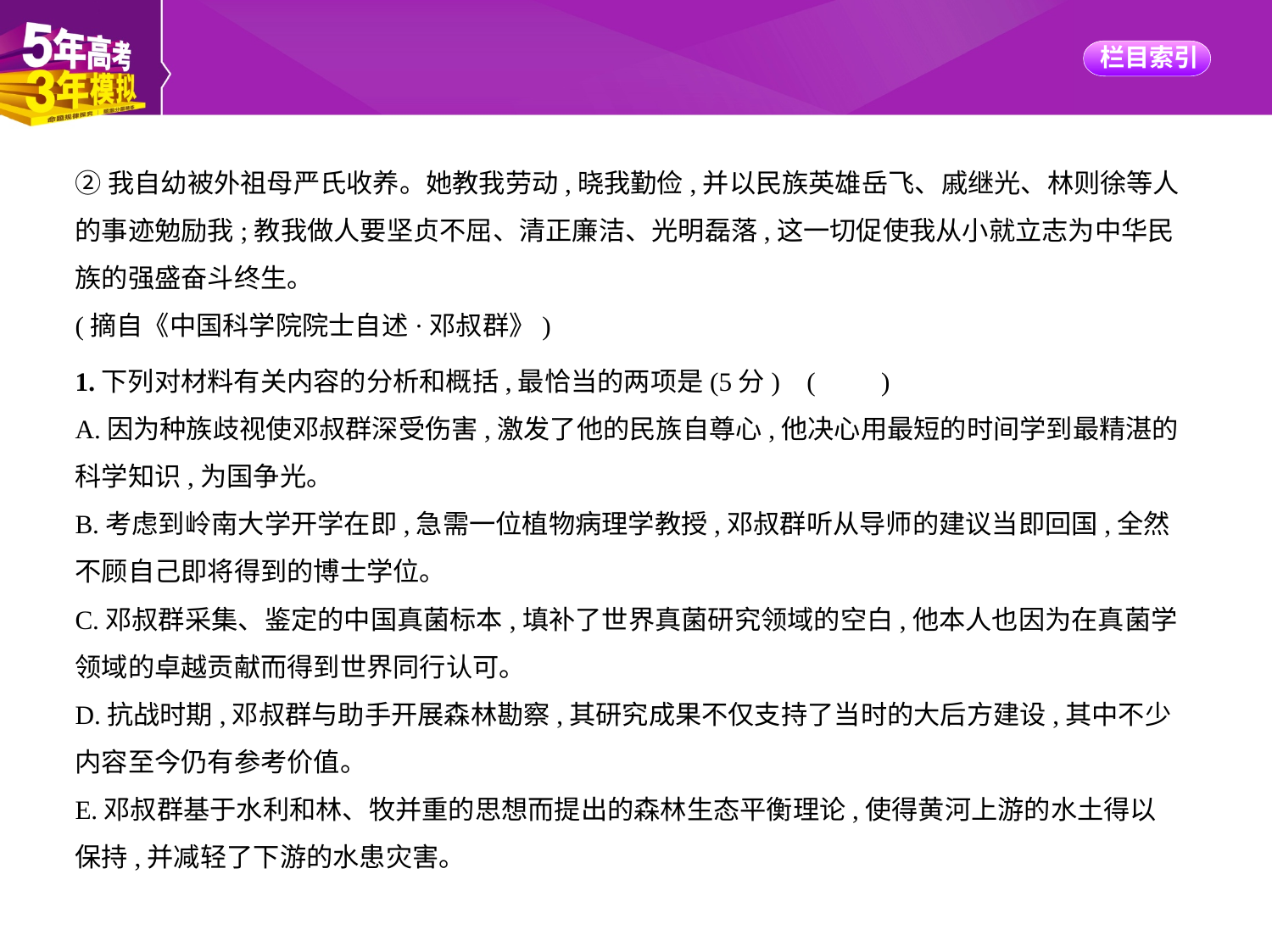

②我自幼被外祖母严氏收养。她教我劳动,晓我勤俭,并以民族英雄岳飞、戚继光、林则徐等人
的事迹勉励我;教我做人要坚贞不屈、清正廉洁、光明磊落,这一切促使我从小就立志为中华民
族的强盛奋斗终生。
(摘自《中国科学院院士自述·邓叔群》)
1.下列对材料有关内容的分析和概括,最恰当的两项是(5分) (　　)
A.因为种族歧视使邓叔群深受伤害,激发了他的民族自尊心,他决心用最短的时间学到最精湛的
科学知识,为国争光。
B.考虑到岭南大学开学在即,急需一位植物病理学教授,邓叔群听从导师的建议当即回国,全然
不顾自己即将得到的博士学位。
C.邓叔群采集、鉴定的中国真菌标本,填补了世界真菌研究领域的空白,他本人也因为在真菌学
领域的卓越贡献而得到世界同行认可。
D.抗战时期,邓叔群与助手开展森林勘察,其研究成果不仅支持了当时的大后方建设,其中不少
内容至今仍有参考价值。
E.邓叔群基于水利和林、牧并重的思想而提出的森林生态平衡理论,使得黄河上游的水土得以
保持,并减轻了下游的水患灾害。